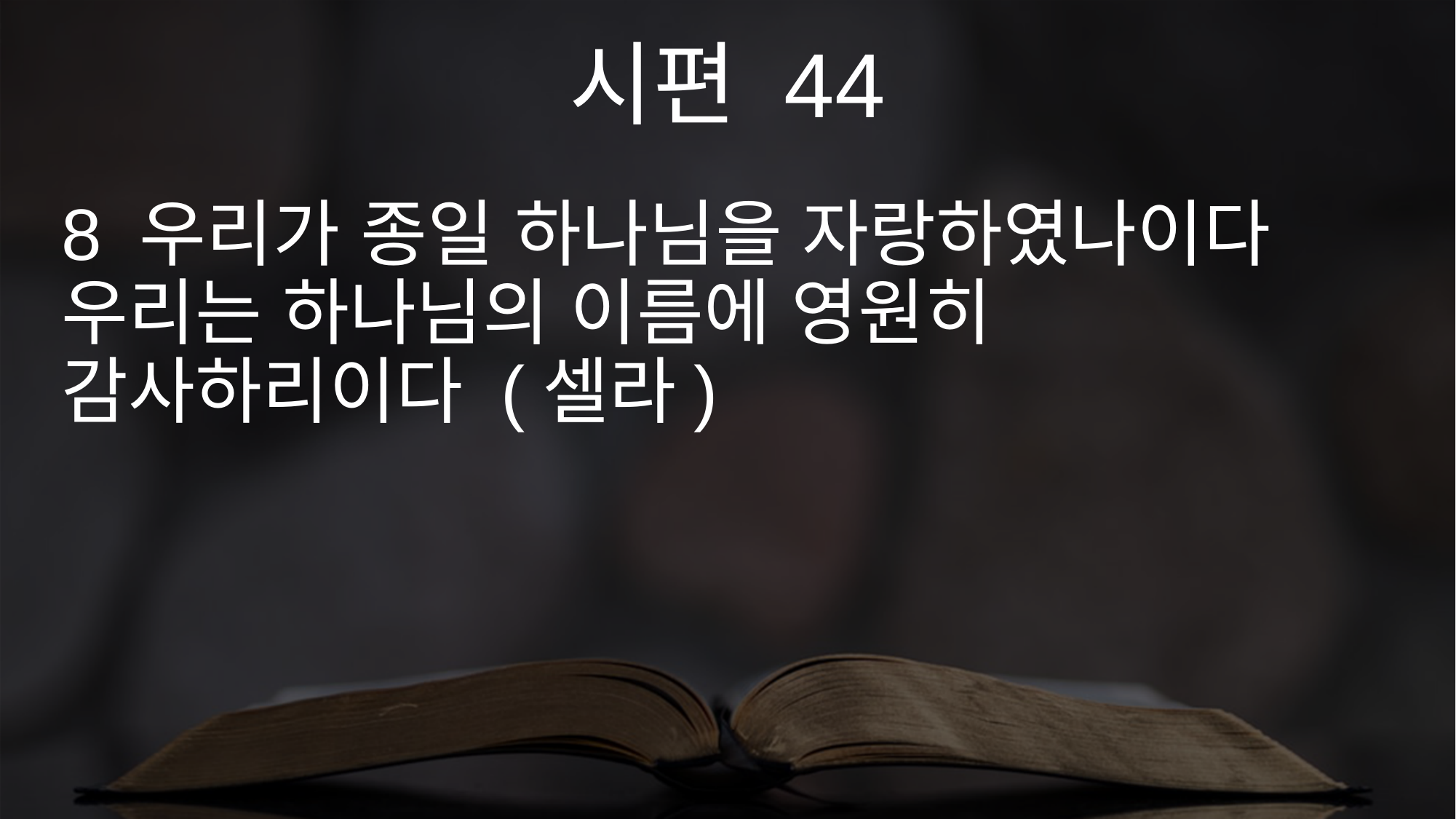

시편 44
8 우리가 종일 하나님을 자랑하였나이다 우리는 하나님의 이름에 영원히 감사하리이다 (셀라)